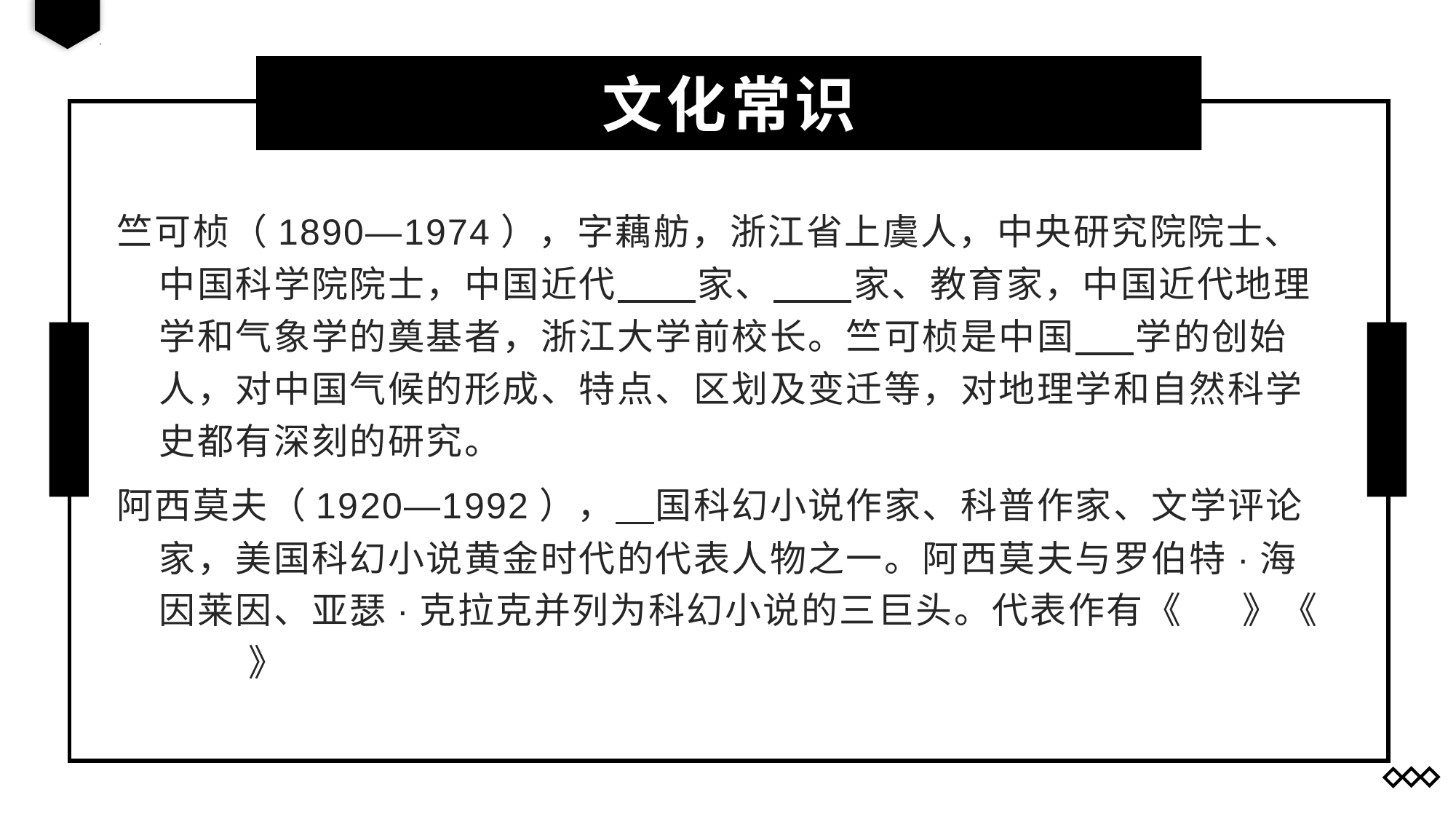

文化常识

竺可桢（1890—1974），字藕舫，浙江省上虞人，中央研究院院士、中国科学院院士，中国近代        家、        家、教育家，中国近代地理学和气象学的奠基者，浙江大学前校长。竺可桢是中国      学的创始人，对中国气候的形成、特点、区划及变迁等，对地理学和自然科学史都有深刻的研究。
阿西莫夫（1920—1992），    国科幻小说作家、科普作家、文学评论家，美国科幻小说黄金时代的代表人物之一。阿西莫夫与罗伯特·海因莱因、亚瑟·克拉克并列为科幻小说的三巨头。代表作有《      》《          》